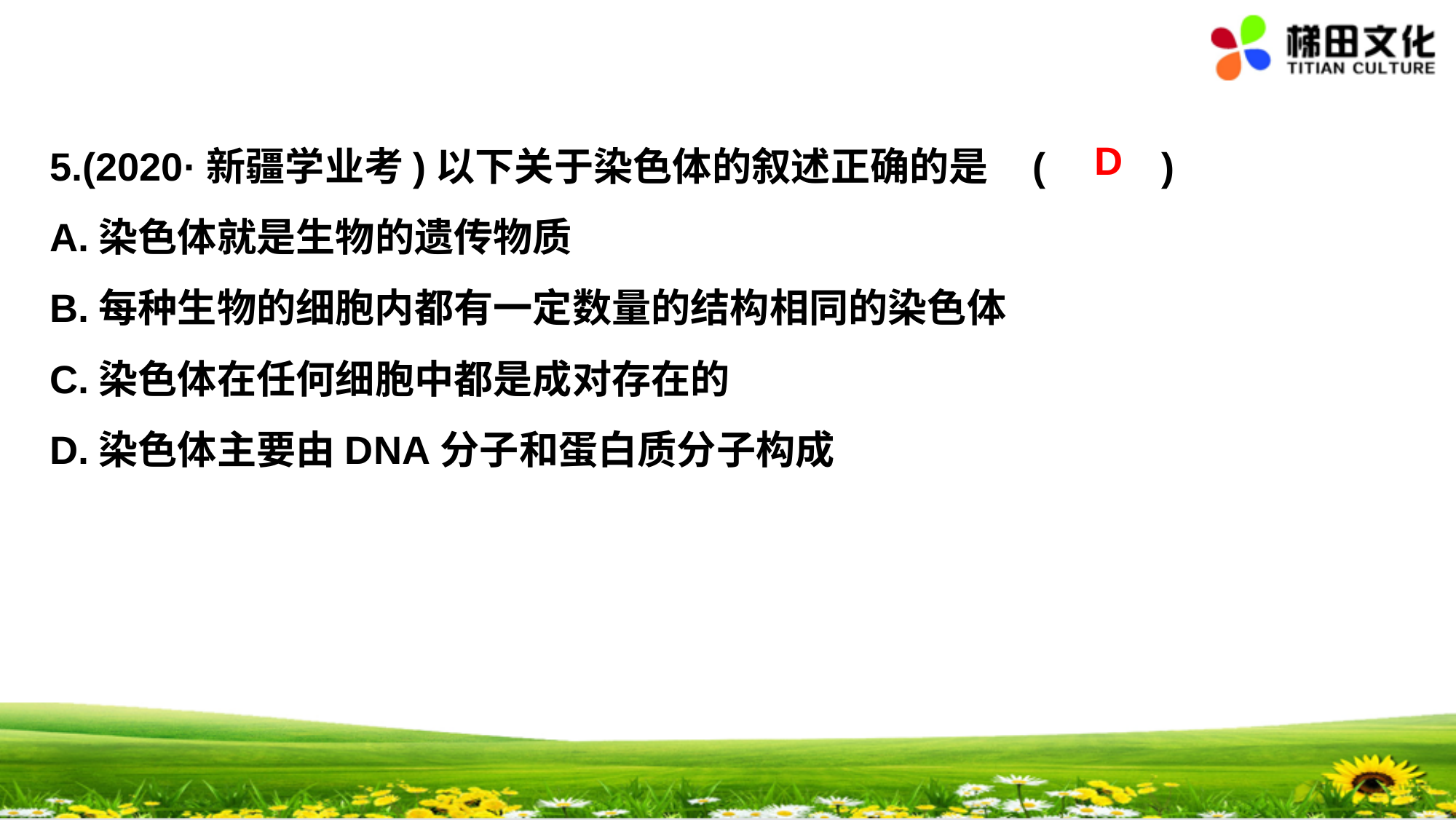

D
5.(2020·新疆学业考)以下关于染色体的叙述正确的是	(　  　)
A.染色体就是生物的遗传物质
B.每种生物的细胞内都有一定数量的结构相同的染色体
C.染色体在任何细胞中都是成对存在的
D.染色体主要由DNA分子和蛋白质分子构成